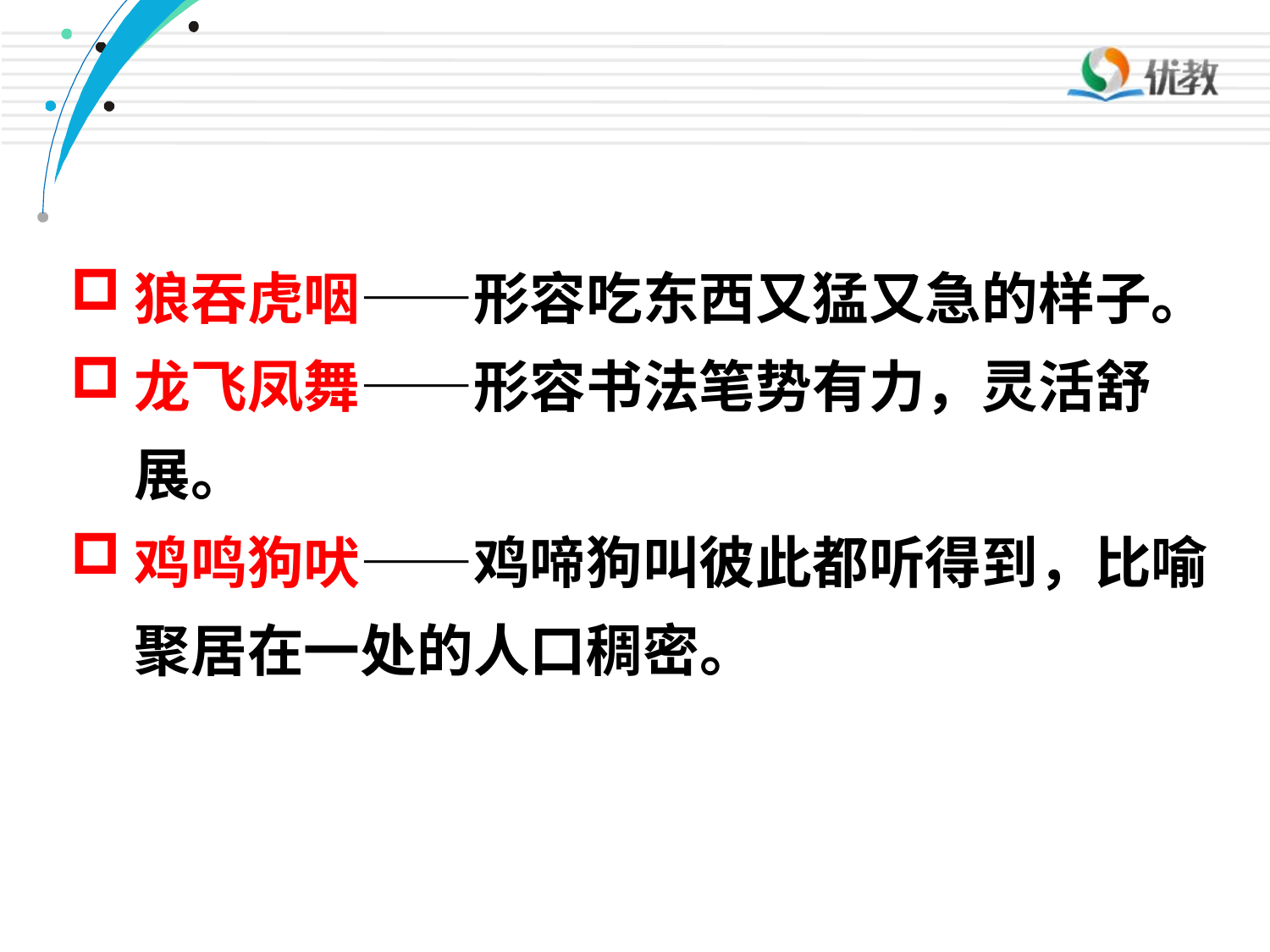

狼吞虎咽——形容吃东西又猛又急的样子。
龙飞凤舞——形容书法笔势有力，灵活舒展。
鸡鸣狗吠——鸡啼狗叫彼此都听得到，比喻聚居在一处的人口稠密。